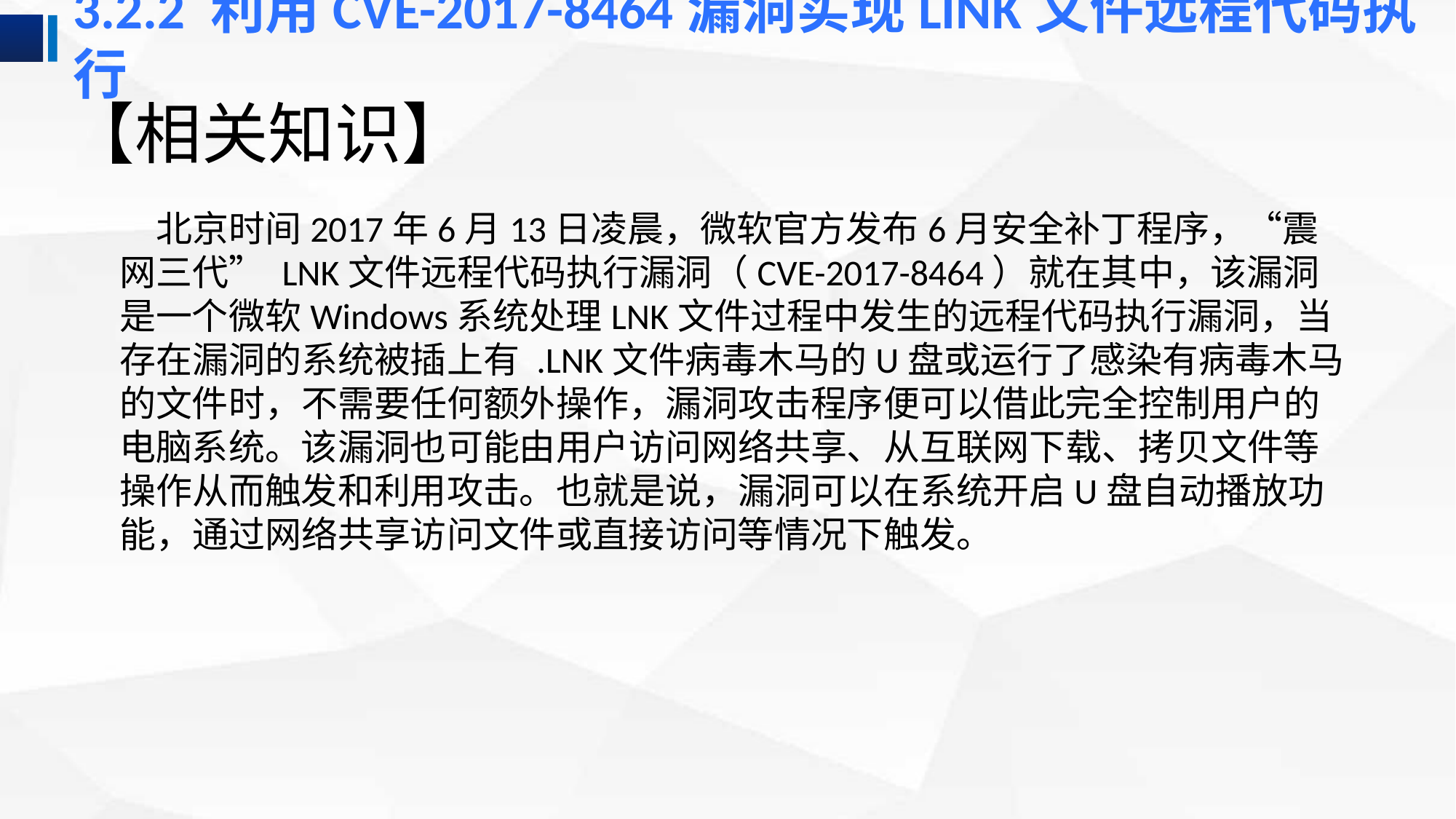

3.2.2 利用CVE-2017-8464漏洞实现LINK文件远程代码执行

# 【相关知识】
北京时间2017年6月13日凌晨，微软官方发布6月安全补丁程序，“震网三代” LNK文件远程代码执行漏洞（CVE-2017-8464）就在其中，该漏洞是一个微软Windows系统处理LNK文件过程中发生的远程代码执行漏洞，当存在漏洞的系统被插上有 .LNK文件病毒木马的U盘或运行了感染有病毒木马的文件时，不需要任何额外操作，漏洞攻击程序便可以借此完全控制用户的电脑系统。该漏洞也可能由用户访问网络共享、从互联网下载、拷贝文件等操作从而触发和利用攻击。也就是说，漏洞可以在系统开启U盘自动播放功能，通过网络共享访问文件或直接访问等情况下触发。